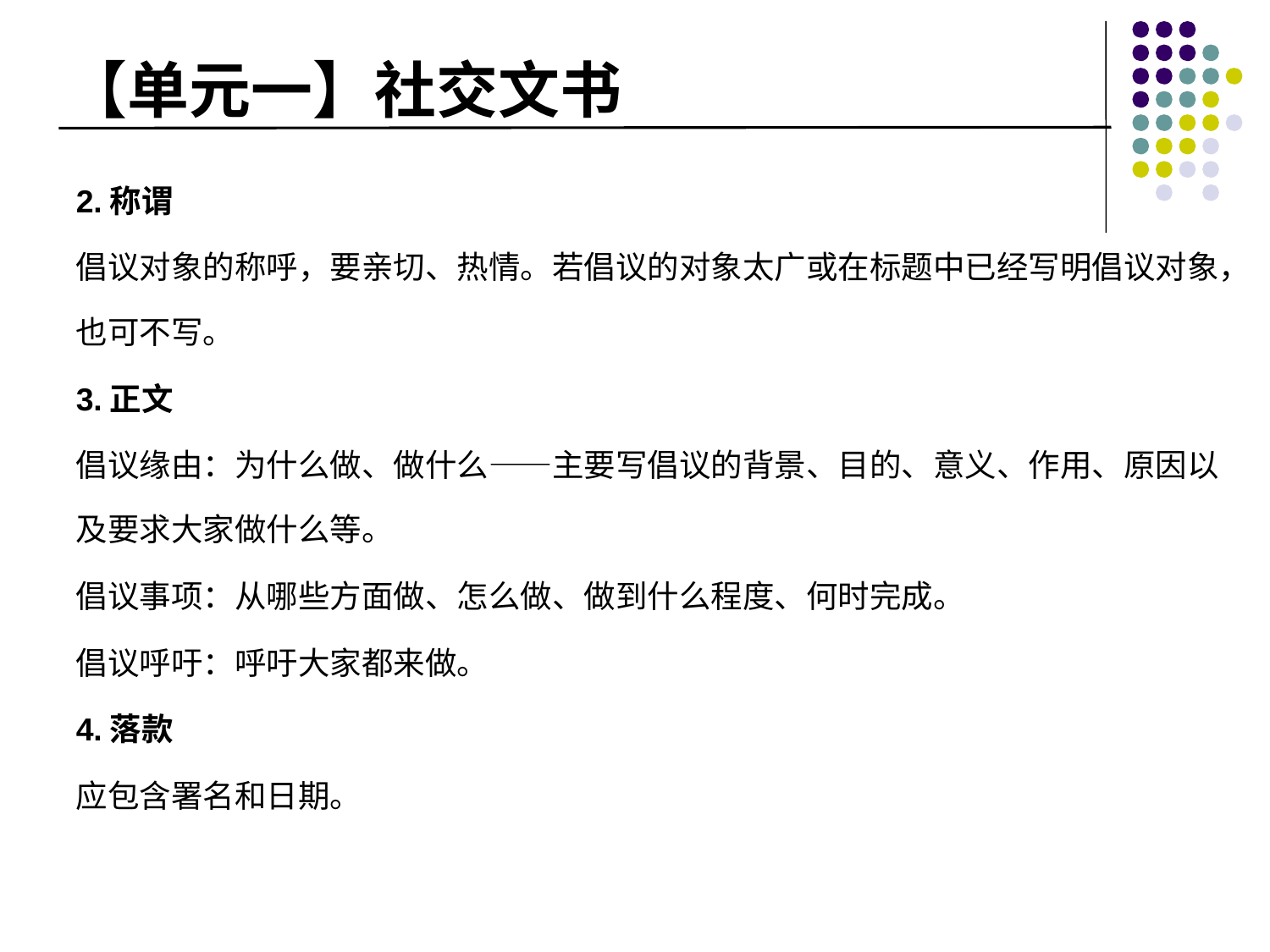

# 【单元一】社交文书
2.称谓
倡议对象的称呼，要亲切、热情。若倡议的对象太广或在标题中已经写明倡议对象，也可不写。
3.正文
倡议缘由：为什么做、做什么——主要写倡议的背景、目的、意义、作用、原因以及要求大家做什么等。
倡议事项：从哪些方面做、怎么做、做到什么程度、何时完成。
倡议呼吁：呼吁大家都来做。
4.落款
应包含署名和日期。